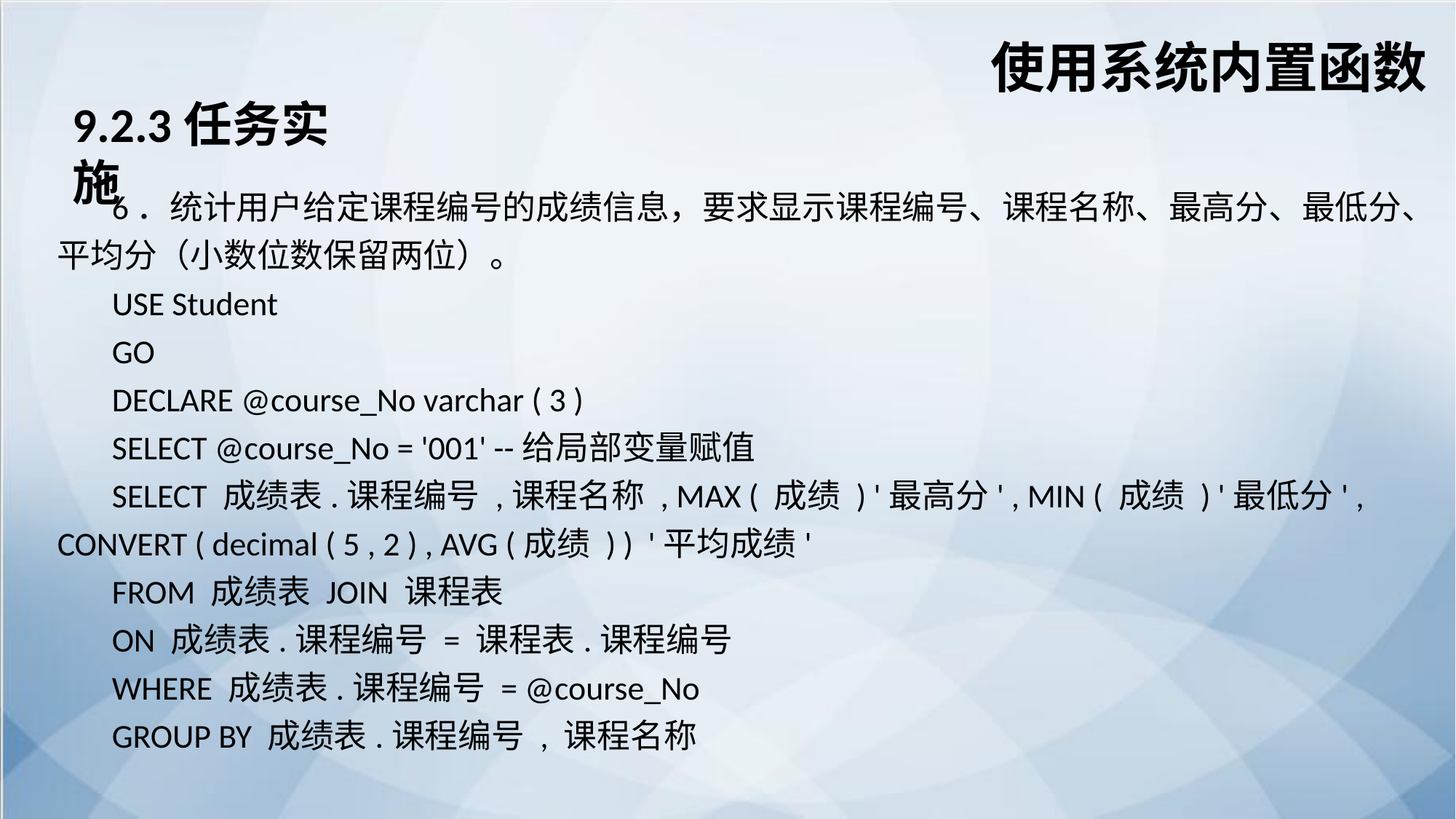

使用系统内置函数
9.2.3任务实施
6．统计用户给定课程编号的成绩信息，要求显示课程编号、课程名称、最高分、最低分、平均分（小数位数保留两位）。
USE Student
GO
DECLARE @course_No varchar ( 3 )
SELECT @course_No = '001' --给局部变量赋值
SELECT 成绩表.课程编号 ,课程名称 , MAX ( 成绩 ) '最高分' , MIN ( 成绩 ) '最低分' , CONVERT ( decimal ( 5 , 2 ) , AVG (成绩 ) )  '平均成绩'
FROM 成绩表 JOIN 课程表
ON 成绩表.课程编号 = 课程表.课程编号
WHERE 成绩表.课程编号 = @course_No
GROUP BY 成绩表.课程编号 , 课程名称